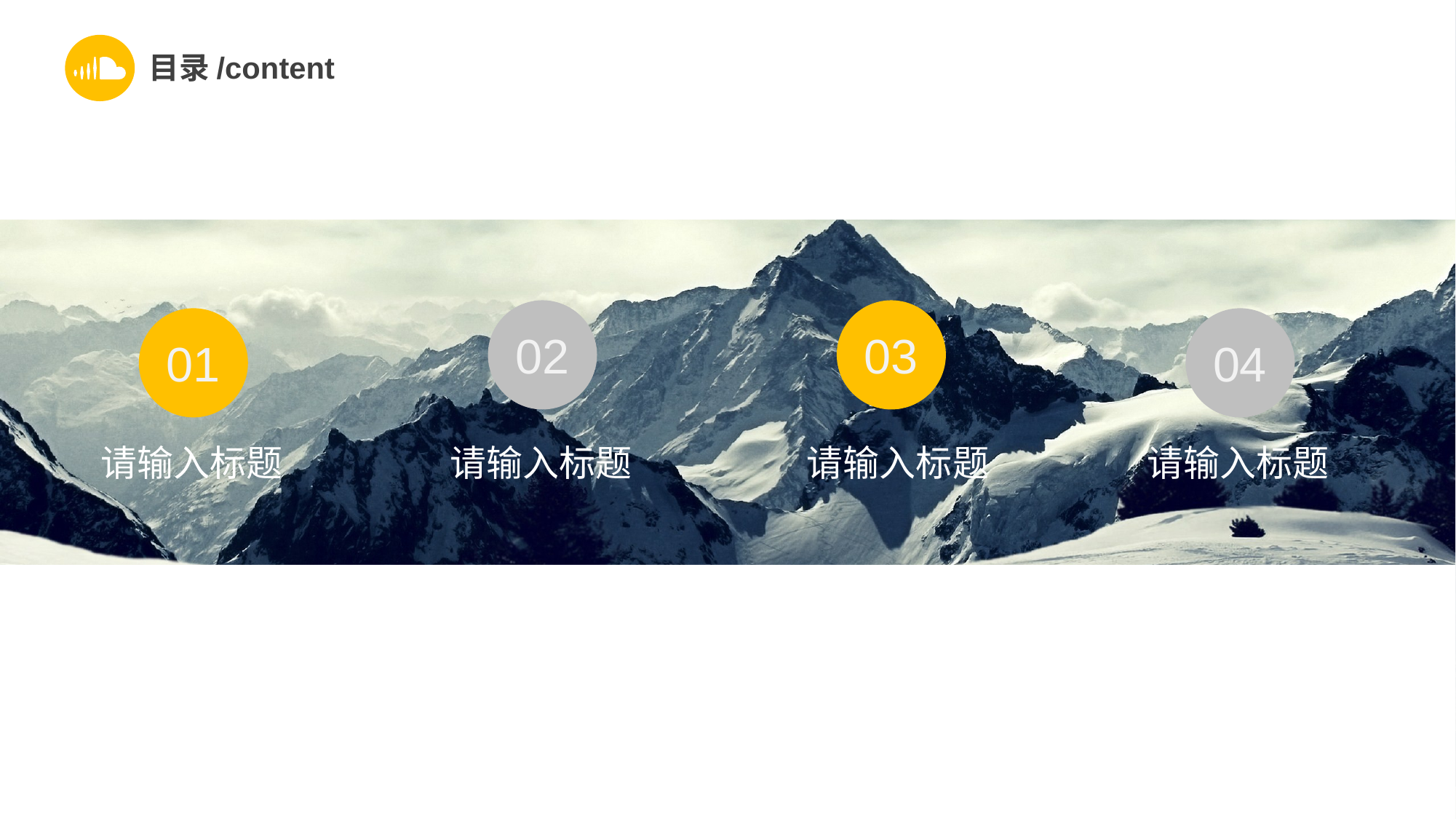

目录/content

02

03

01

04
请输入标题
请输入标题
请输入标题
请输入标题